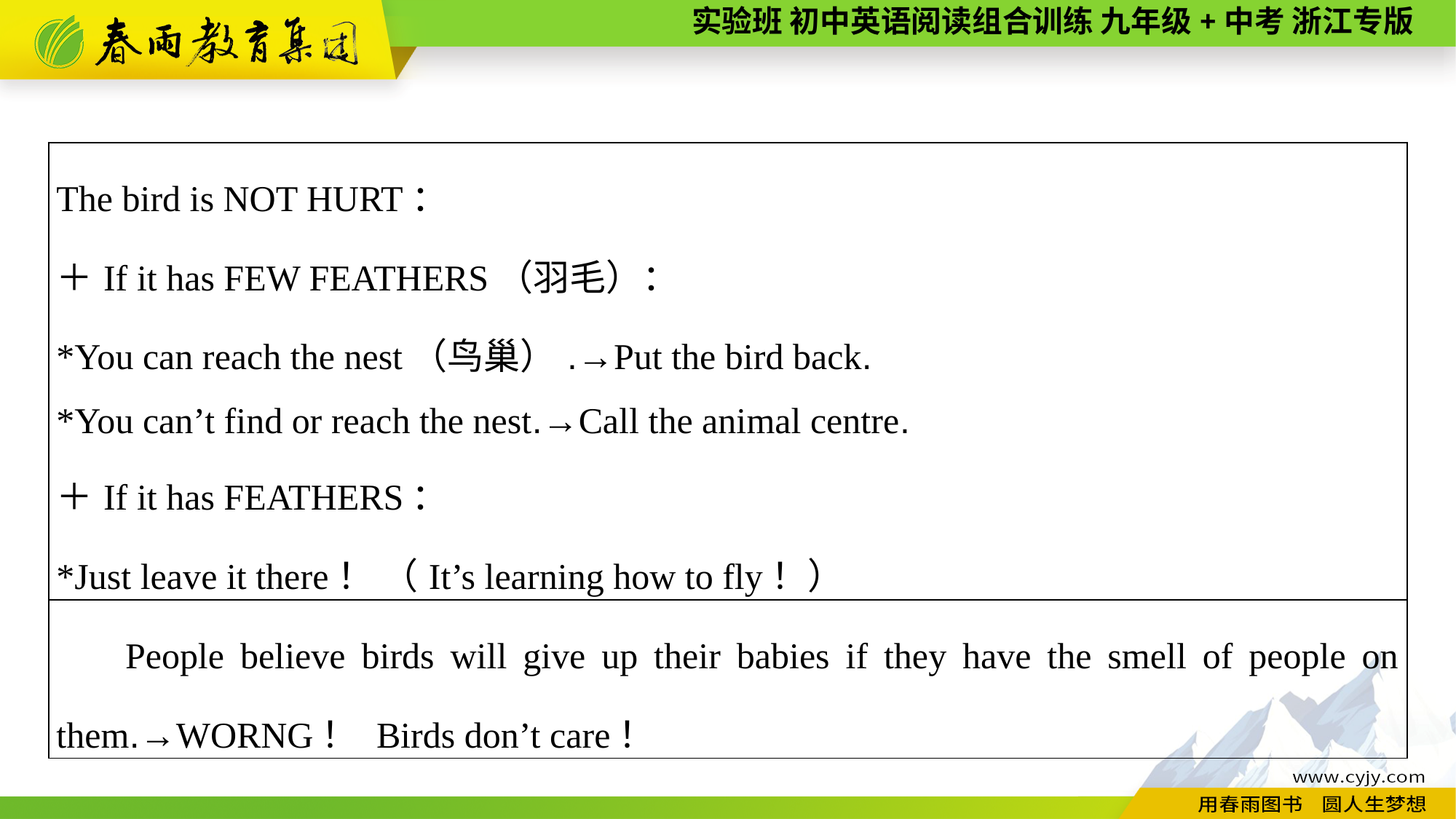

| The bird is NOT HURT： ＋If it has FEW FEATHERS（羽毛）： \*You can reach the nest（鸟巢）.→Put the bird back. \*You can’t find or reach the nest.→Call the animal centre. ＋If it has FEATHERS： \*Just leave it there！ （It’s learning how to fly！） |
| --- |
| People believe birds will give up their babies if they have the smell of people on them.→WORNG！ Birds don’t care！ |